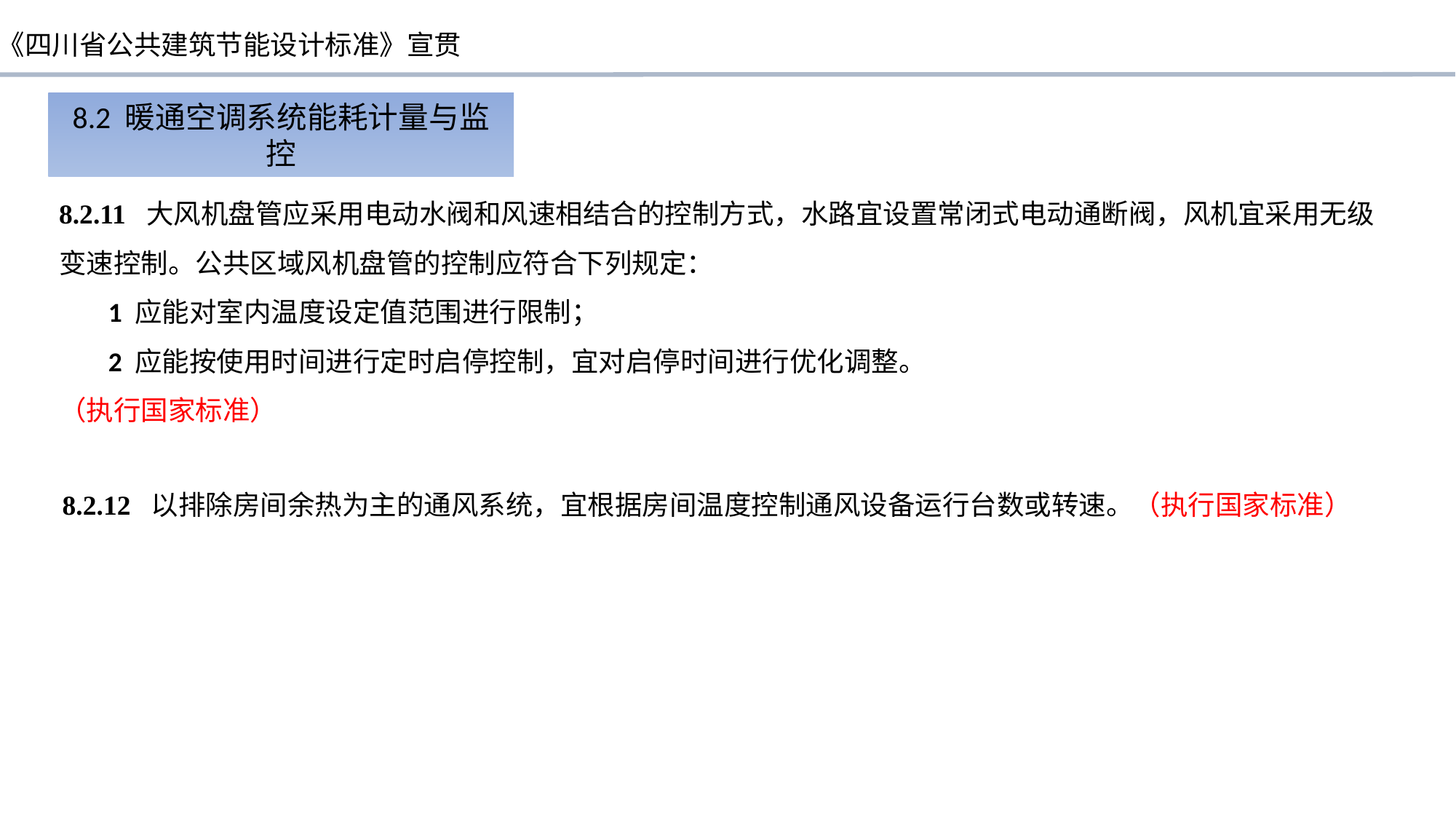

8.2 暖通空调系统能耗计量与监控
8.2.11  大风机盘管应采用电动水阀和风速相结合的控制方式，水路宜设置常闭式电动通断阀，风机宜采用无级变速控制。公共区域风机盘管的控制应符合下列规定：
        1 应能对室内温度设定值范围进行限制；
        2 应能按使用时间进行定时启停控制，宜对启停时间进行优化调整。
（执行国家标准）
8.2.12  以排除房间余热为主的通风系统，宜根据房间温度控制通风设备运行台数或转速。（执行国家标准）